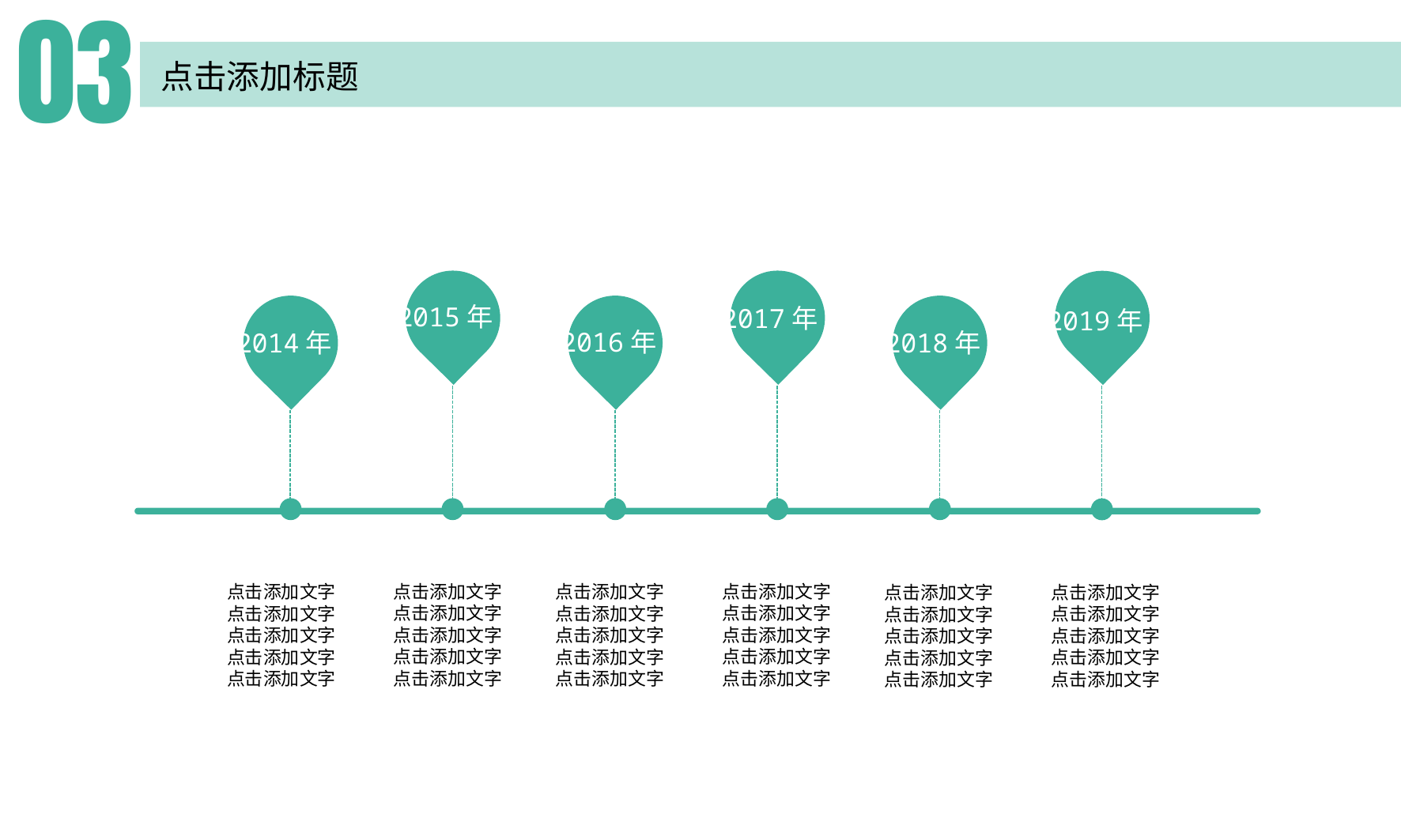

03

点击添加标题

2015年

2017年
2019年
2016年
2014年
2018年

点击添加文字
点击添加文字
点击添加文字
点击添加文字
点击添加文字
点击添加文字
点击添加文字
点击添加文字
点击添加文字
点击添加文字
点击添加文字
点击添加文字
点击添加文字
点击添加文字
点击添加文字
点击添加文字
点击添加文字
点击添加文字
点击添加文字
点击添加文字
点击添加文字
点击添加文字
点击添加文字
点击添加文字
点击添加文字
点击添加文字
点击添加文字
点击添加文字
点击添加文字
点击添加文字